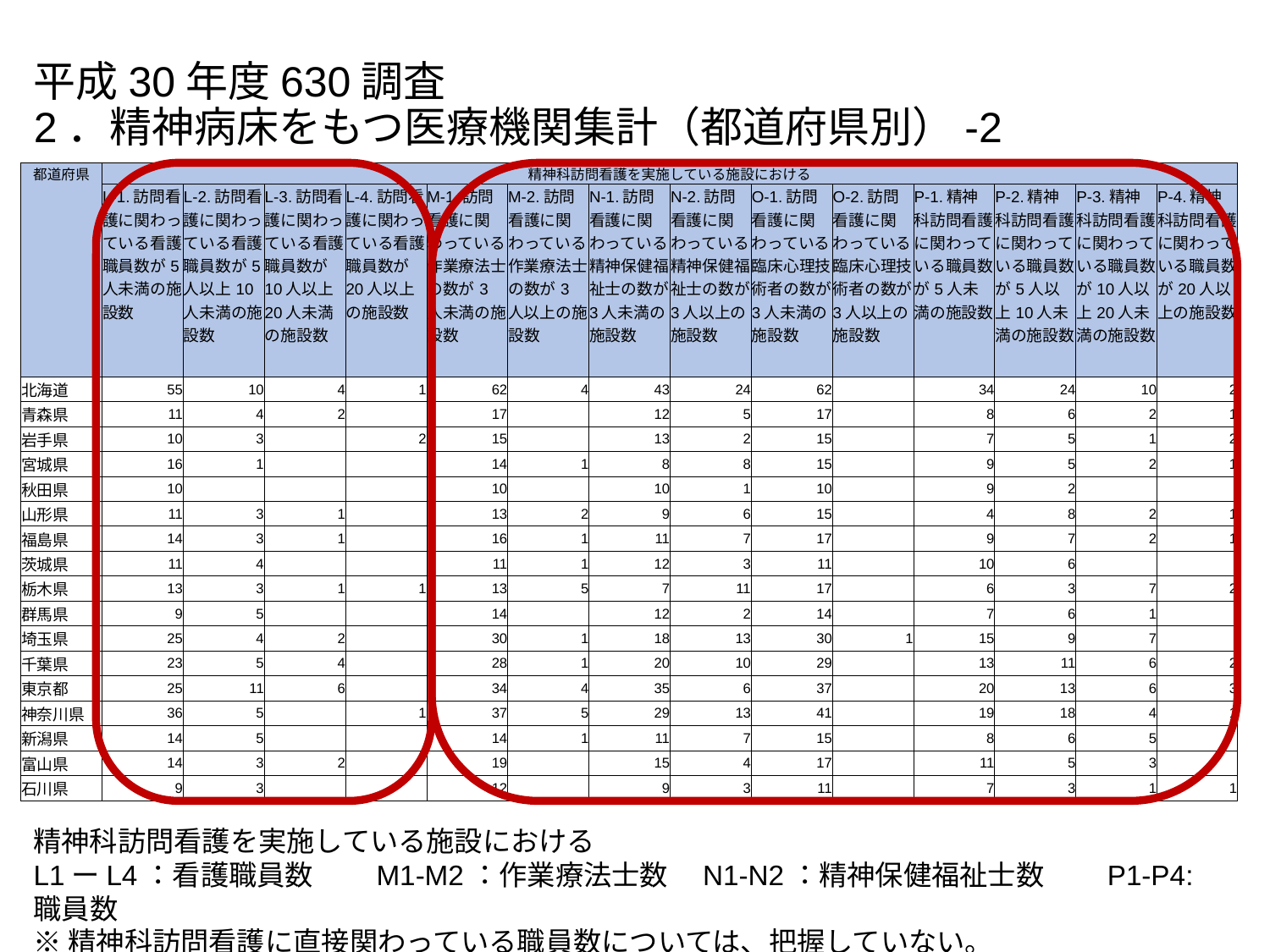

# 平成30年度630調査 2．精神病床をもつ医療機関集計（都道府県別）-2

| 都道府県 | 精神科訪問看護を実施している施設における |  |  |  |  |  |  |  |  |  |  |  |  |  |
| --- | --- | --- | --- | --- | --- | --- | --- | --- | --- | --- | --- | --- | --- | --- |
|  | L-1.訪問看護に関わっている看護職員数が5人未満の施設数 | L-2.訪問看護に関わっている看護職員数が5人以上10人未満の施設数 | L-3.訪問看護に関わっている看護職員数が10人以上20人未満の施設数 | L-4.訪問看護に関わっている看護職員数が20人以上の施設数 | M-1.訪問看護に関わっている作業療法士の数が3人未満の施設数 | M-2.訪問看護に関わっている作業療法士の数が3人以上の施設数 | N-1.訪問看護に関わっている精神保健福祉士の数が3人未満の施設数 | N-2.訪問看護に関わっている精神保健福祉士の数が3人以上の施設数 | O-1.訪問看護に関わっている臨床心理技術者の数が3人未満の施設数 | O-2.訪問看護に関わっている臨床心理技術者の数が3人以上の施設数 | P-1.精神科訪問看護に関わっている職員数が5人未満の施設数 | P-2.精神科訪問看護に関わっている職員数が5人以上10人未満の施設数 | P-3.精神科訪問看護に関わっている職員数が10人以上20人未満の施設数 | P-4.精神科訪問看護に関わっている職員数が20人以上の施設数 |
| 北海道 | 55 | 10 | 4 | 1 | 62 | 4 | 43 | 24 | 62 |  | 34 | 24 | 10 | 2 |
| 青森県 | 11 | 4 | 2 |  | 17 |  | 12 | 5 | 17 |  | 8 | 6 | 2 | 1 |
| 岩手県 | 10 | 3 |  | 2 | 15 |  | 13 | 2 | 15 |  | 7 | 5 | 1 | 2 |
| 宮城県 | 16 | 1 |  |  | 14 | 1 | 8 | 8 | 15 |  | 9 | 5 | 2 | 1 |
| 秋田県 | 10 |  |  |  | 10 |  | 10 | 1 | 10 |  | 9 | 2 |  |  |
| 山形県 | 11 | 3 | 1 |  | 13 | 2 | 9 | 6 | 15 |  | 4 | 8 | 2 | 1 |
| 福島県 | 14 | 3 | 1 |  | 16 | 1 | 11 | 7 | 17 |  | 9 | 7 | 2 | 1 |
| 茨城県 | 11 | 4 |  |  | 11 | 1 | 12 | 3 | 11 |  | 10 | 6 |  |  |
| 栃木県 | 13 | 3 | 1 | 1 | 13 | 5 | 7 | 11 | 17 |  | 6 | 3 | 7 | 2 |
| 群馬県 | 9 | 5 |  |  | 14 |  | 12 | 2 | 14 |  | 7 | 6 | 1 |  |
| 埼玉県 | 25 | 4 | 2 |  | 30 | 1 | 18 | 13 | 30 | 1 | 15 | 9 | 7 |  |
| 千葉県 | 23 | 5 | 4 |  | 28 | 1 | 20 | 10 | 29 |  | 13 | 11 | 6 | 2 |
| 東京都 | 25 | 11 | 6 |  | 34 | 4 | 35 | 6 | 37 |  | 20 | 13 | 6 | 3 |
| 神奈川県 | 36 | 5 |  | 1 | 37 | 5 | 29 | 13 | 41 |  | 19 | 18 | 4 | 1 |
| 新潟県 | 14 | 5 |  |  | 14 | 1 | 11 | 7 | 15 |  | 8 | 6 | 5 |  |
| 富山県 | 14 | 3 | 2 |  | 19 |  | 15 | 4 | 17 |  | 11 | 5 | 3 |  |
| 石川県 | 9 | 3 |  |  | 12 |  | 9 | 3 | 11 |  | 7 | 3 | 1 | 1 |
精神科訪問看護を実施している施設における
L1ーL4：看護職員数　　M1-M2：作業療法士数　N1-N2：精神保健福祉士数　　P1-P4:職員数
※精神科訪問看護に直接関わっている職員数については、把握していない。